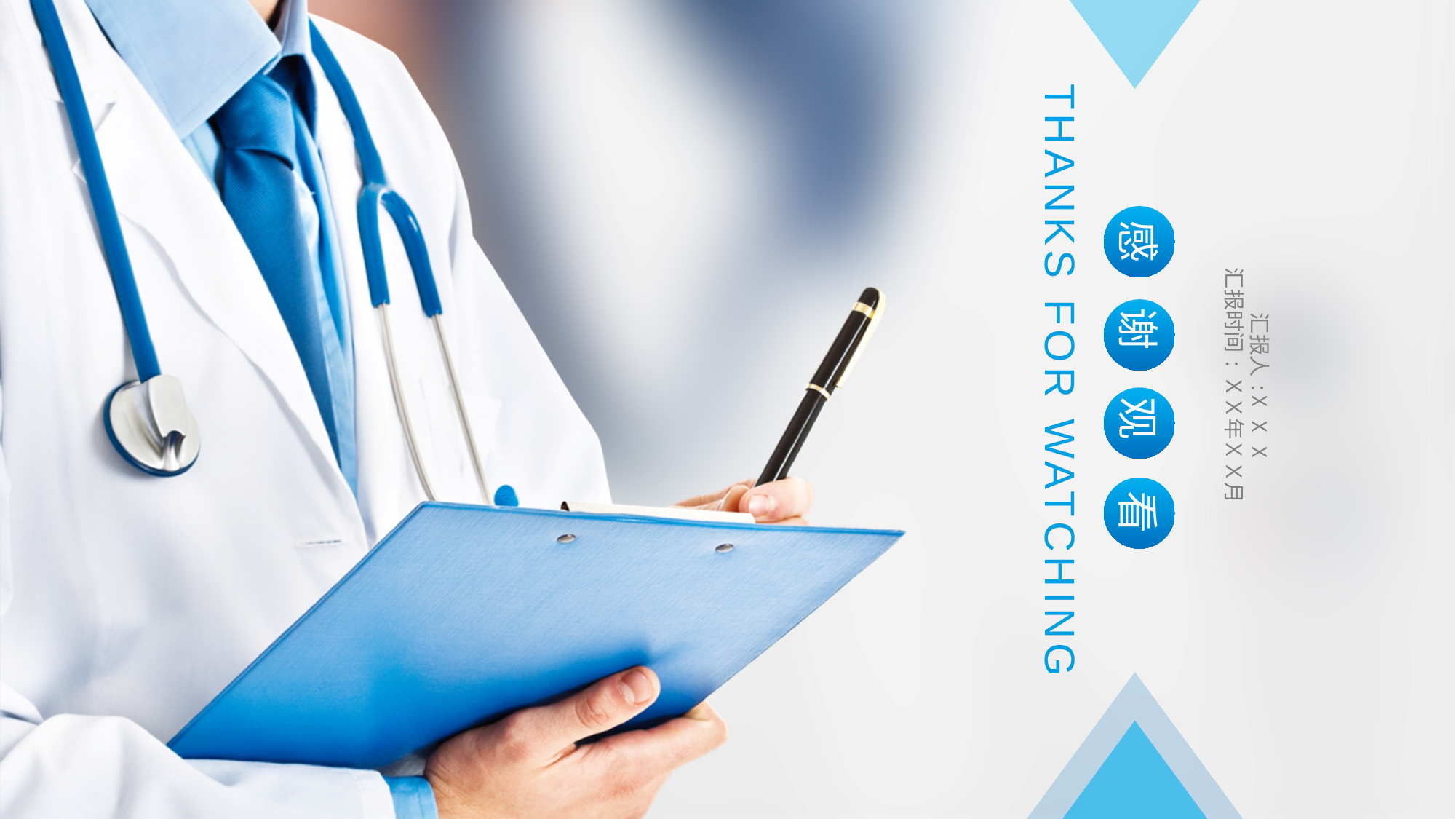

THANKS FOR WATCHING

感
汇报人:X X X
汇报时间:ＸＸ年ＸＸ月
谢

观

看